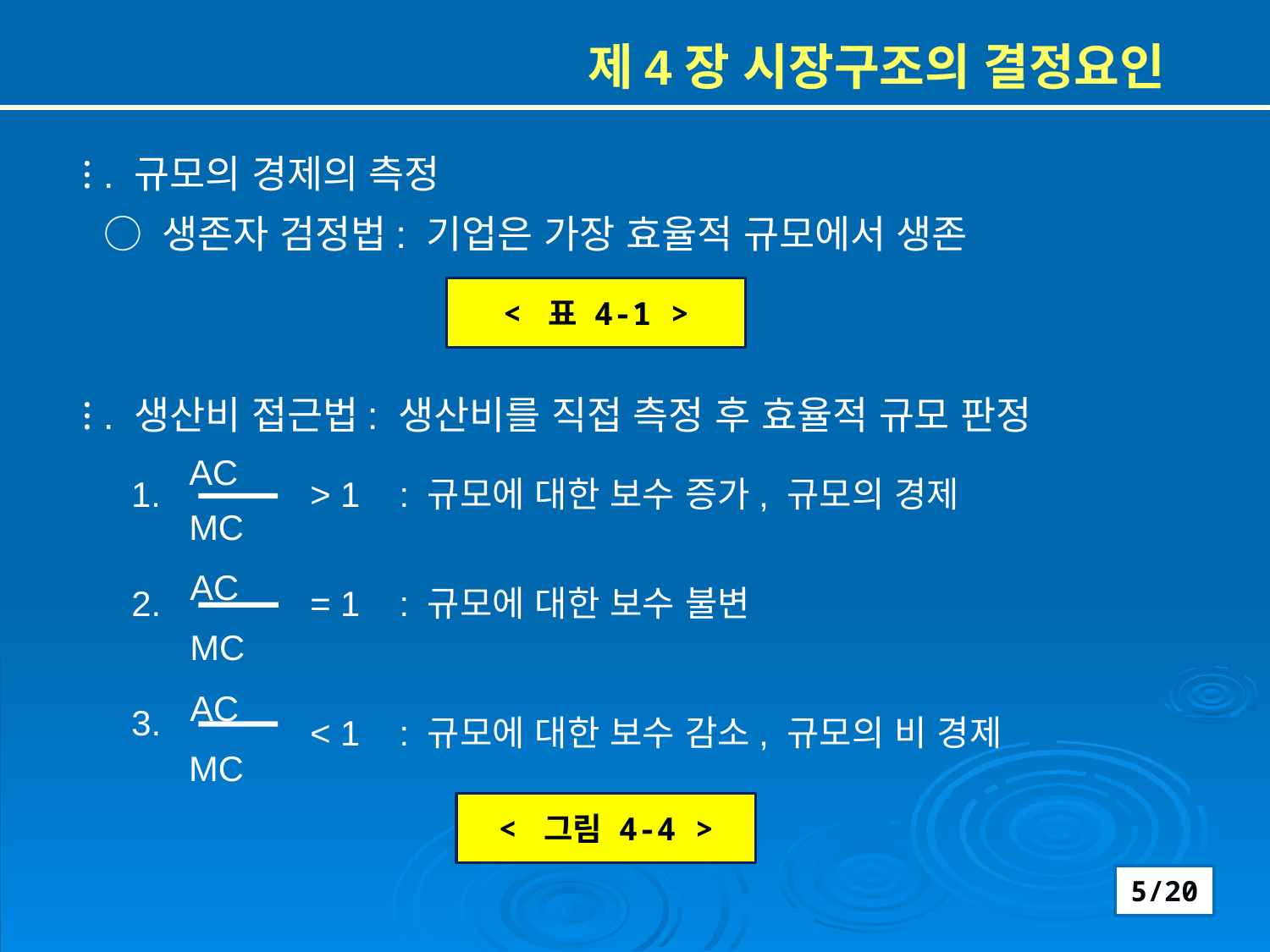

제4장 시장구조의 결정요인

⁝ . 규모의 경제의 측정
  ○ 생존자 검정법: 기업은 가장 효율적 규모에서 생존

⁝ . 생산비 접근법: 생산비를 직접 측정 후 효율적 규모 판정
           AC
           MC
          AC
          MC
          AC
          MC

< 표 4-1 >

 1.
> 1
: 규모에 대한 보수 증가, 규모의 경제

2.
= 1
: 규모에 대한 보수 불변

3.
< 1
: 규모에 대한 보수 감소, 규모의 비 경제

< 그림 4-4 >

5/20